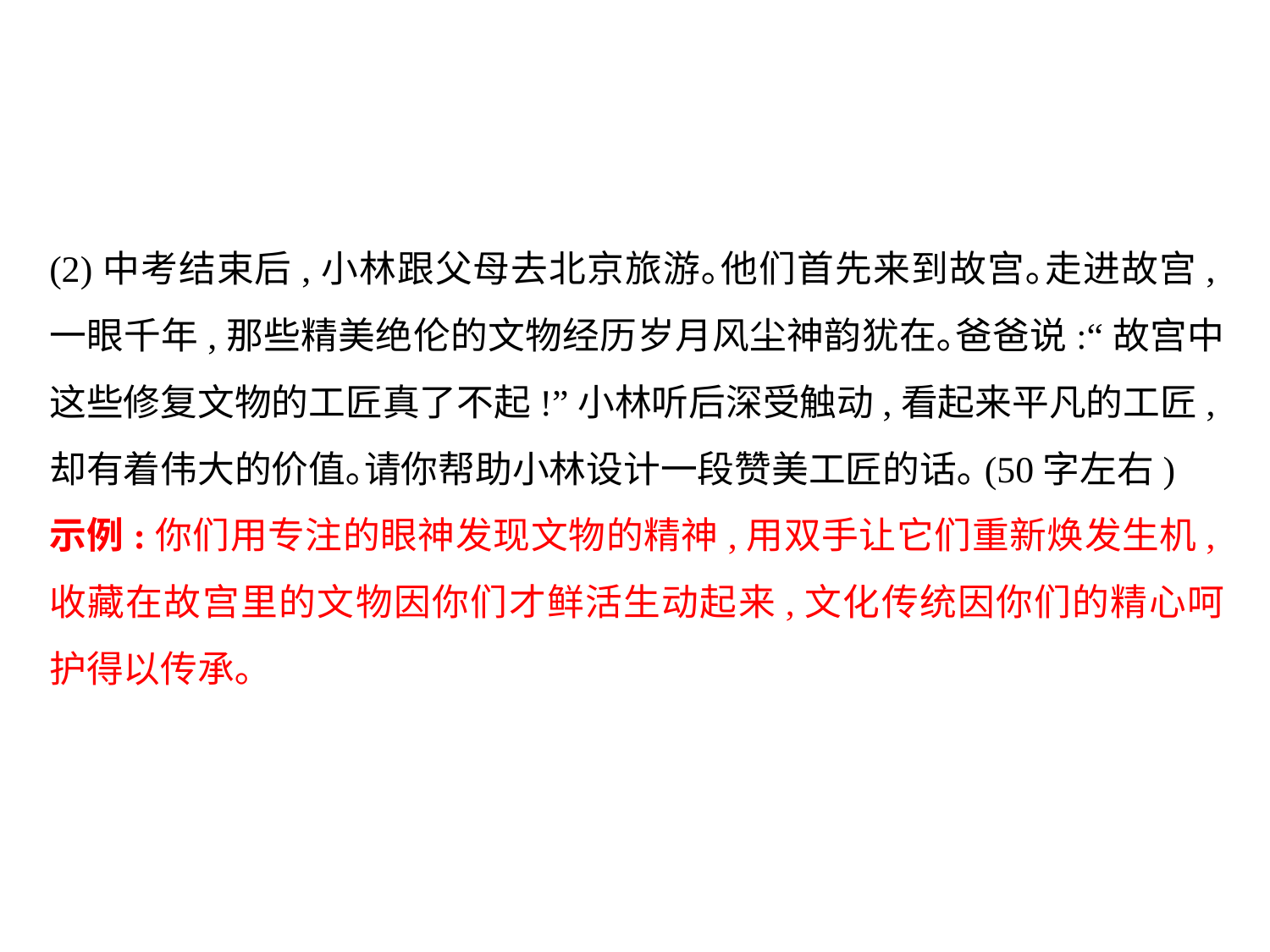

(2)中考结束后,小林跟父母去北京旅游｡他们首先来到故宫｡走进故宫,一眼千年,那些精美绝伦的文物经历岁月风尘神韵犹在｡爸爸说:“故宫中这些修复文物的工匠真了不起!”小林听后深受触动,看起来平凡的工匠,却有着伟大的价值｡请你帮助小林设计一段赞美工匠的话｡(50字左右)
示例:你们用专注的眼神发现文物的精神,用双手让它们重新焕发生机,收藏在故宫里的文物因你们才鲜活生动起来,文化传统因你们的精心呵护得以传承｡